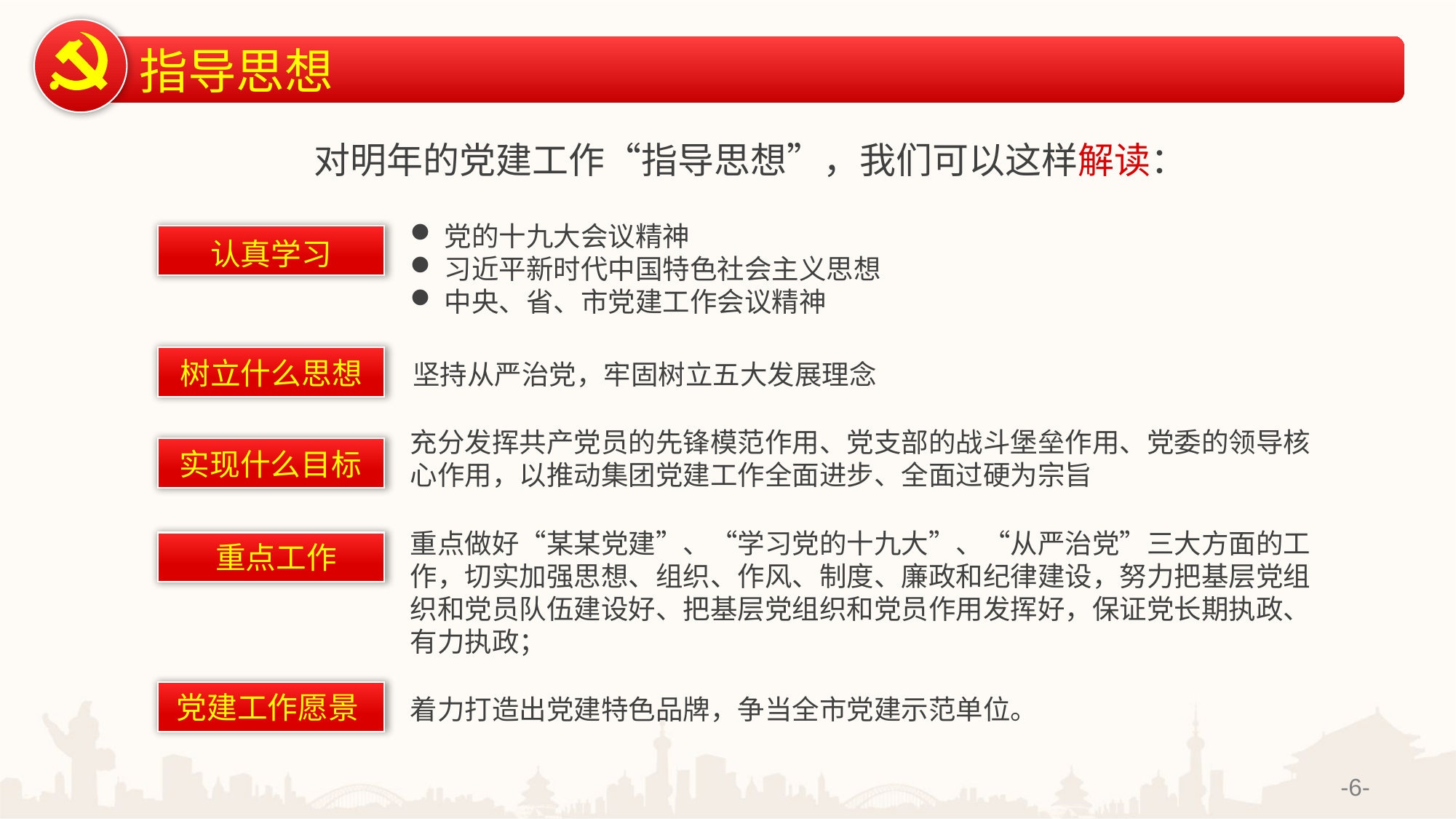

指导思想
对明年的党建工作“指导思想”，我们可以这样解读：
党的十九大会议精神
习近平新时代中国特色社会主义思想
中央、省、市党建工作会议精神

认真学习

树立什么思想
坚持从严治党，牢固树立五大发展理念
充分发挥共产党员的先锋模范作用、党支部的战斗堡垒作用、党委的领导核心作用，以推动集团党建工作全面进步、全面过硬为宗旨

实现什么目标
重点做好“某某党建”、“学习党的十九大”、“从严治党”三大方面的工作，切实加强思想、组织、作风、制度、廉政和纪律建设，努力把基层党组织和党员队伍建设好、把基层党组织和党员作用发挥好，保证党长期执政、有力执政；

重点工作

党建工作愿景
着力打造出党建特色品牌，争当全市党建示范单位。